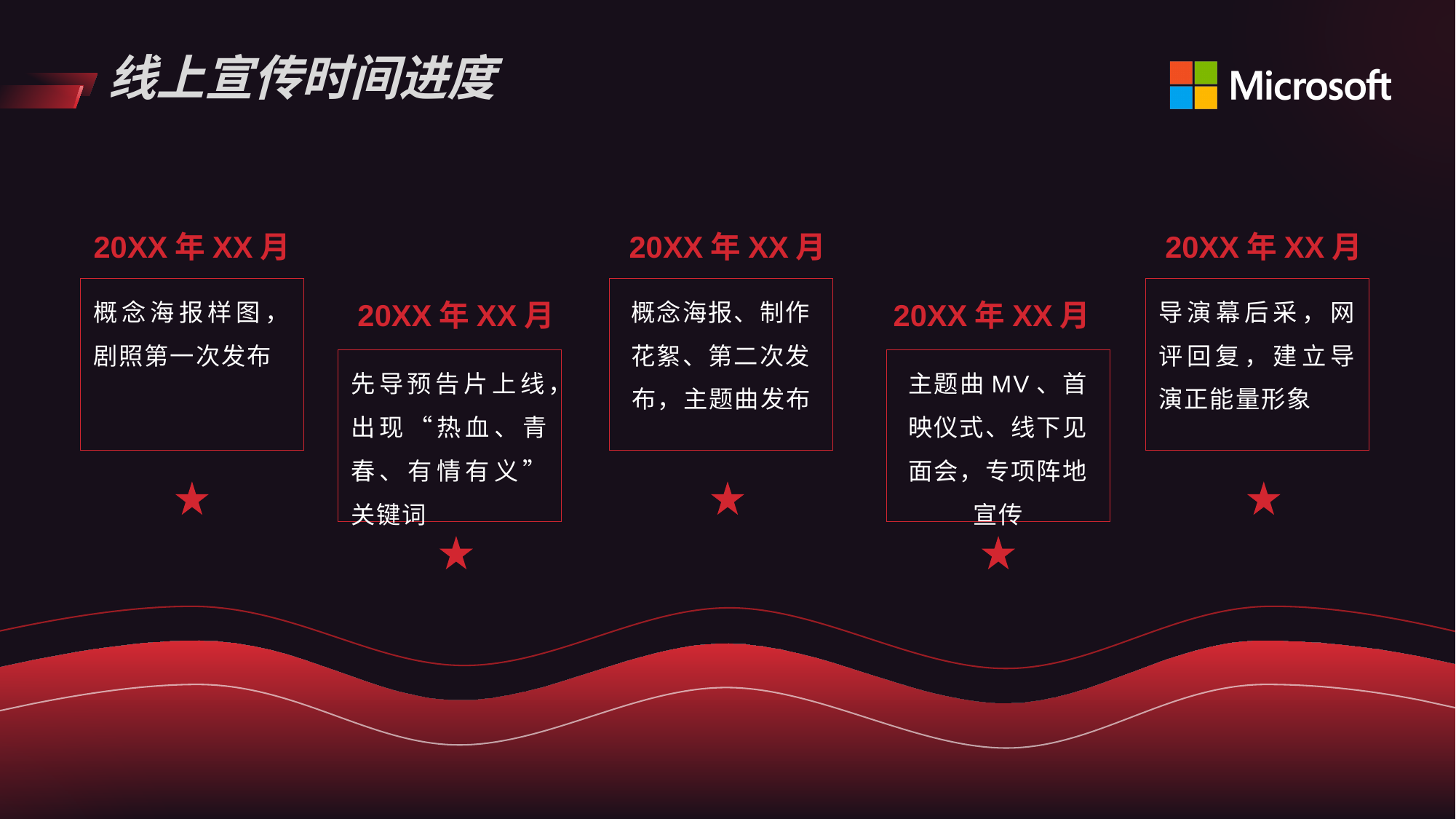

# 线上宣传时间进度
20XX年XX月
20XX年XX月
20XX年XX月
概念海报样图，剧照第一次发布
概念海报、制作花絮、第二次发布，主题曲发布
导演幕后采，网评回复，建立导演正能量形象
20XX年XX月
20XX年XX月
先导预告片上线，出现“热血、青春、有情有义”关键词
主题曲MV、首映仪式、线下见面会，专项阵地宣传